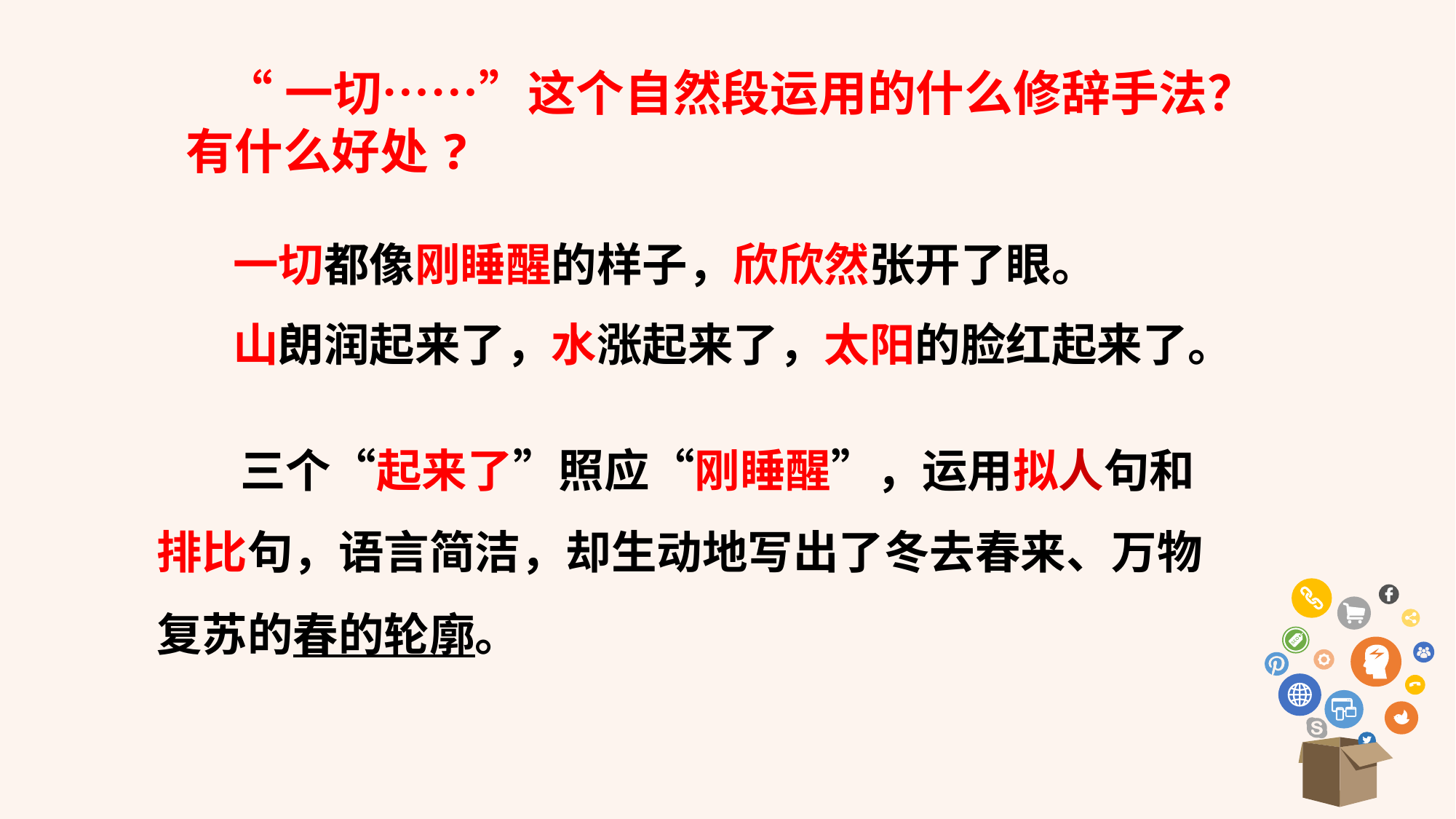

“一切……”这个自然段运用的什么修辞手法？有什么好处?
一切都像刚睡醒的样子，欣欣然张开了眼。
山朗润起来了，水涨起来了，太阳的脸红起来了。
       三个“起来了”照应“刚睡醒”，运用拟人句和排比句，语言简洁，却生动地写出了冬去春来、万物复苏的春的轮廓。